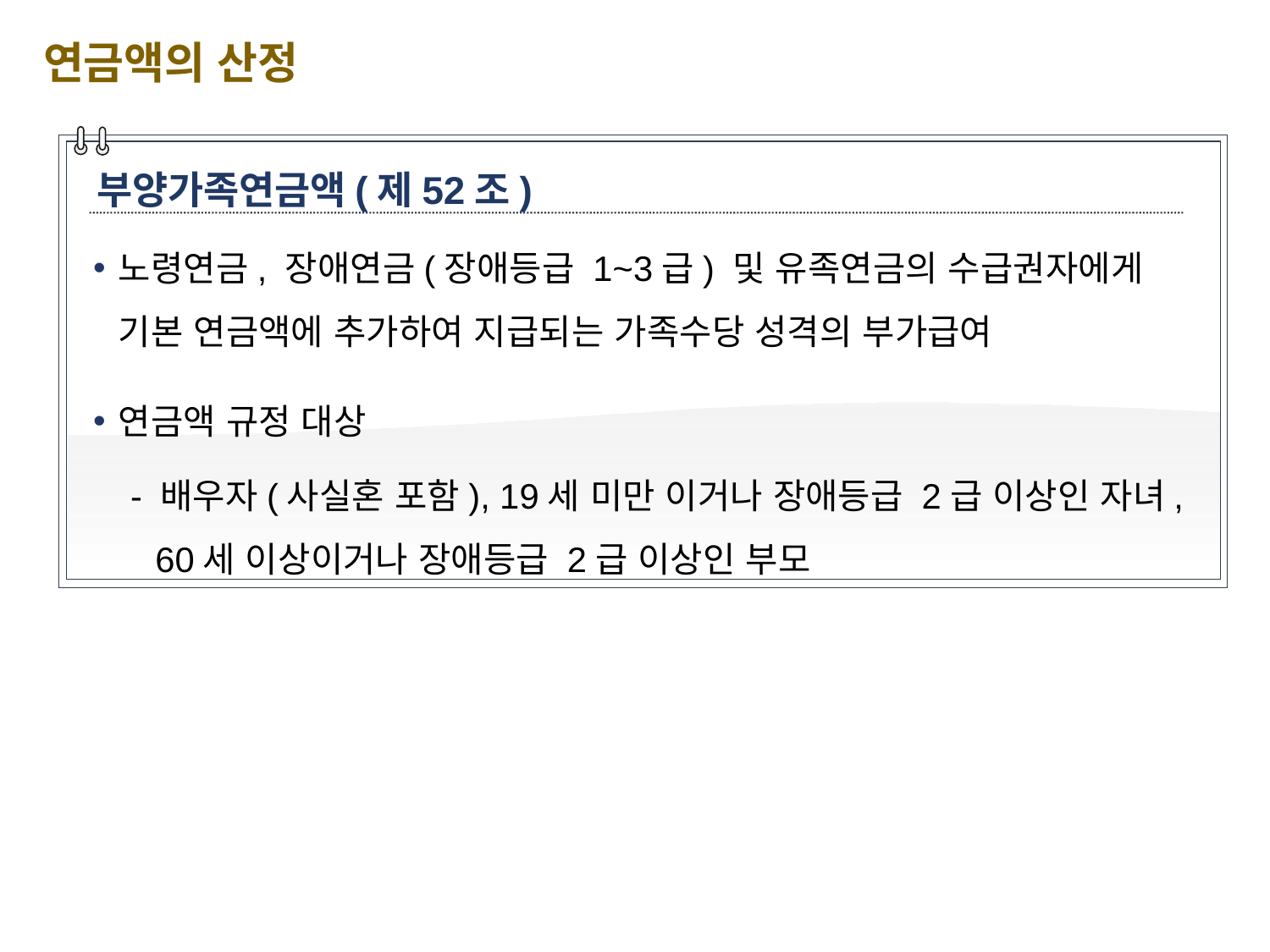

연금액의 산정

부양가족연금액(제52조)

노령연금, 장애연금(장애등급 1~3급) 및 유족연금의 수급권자에게 기본 연금액에 추가하여 지급되는 가족수당 성격의 부가급여
연금액 규정 대상
- 배우자(사실혼 포함), 19세 미만 이거나 장애등급 2급 이상인 자녀, 60세 이상이거나 장애등급 2급 이상인 부모